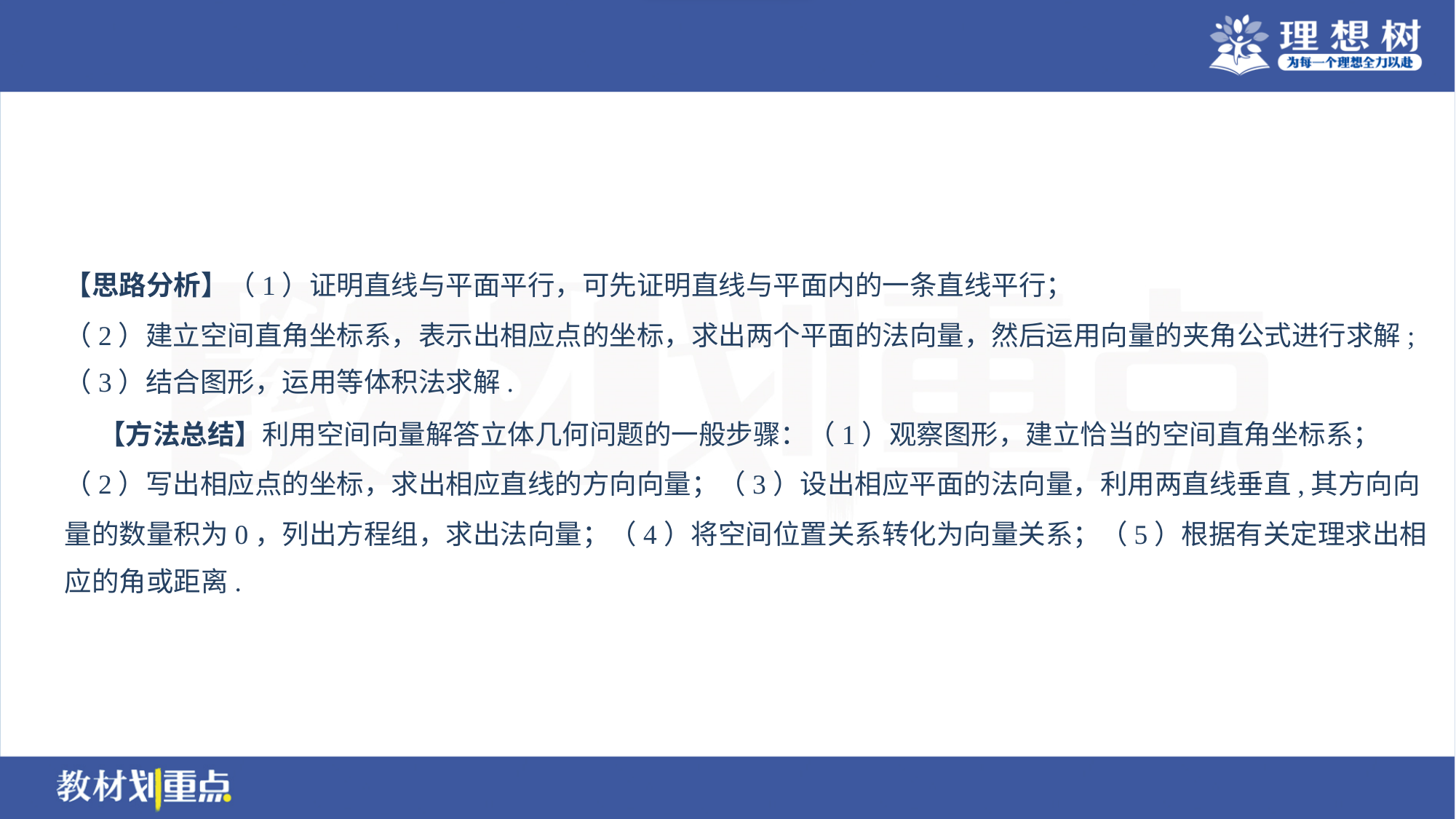

【思路分析】（1）证明直线与平面平行，可先证明直线与平面内的一条直线平行；
（2）建立空间直角坐标系，表示出相应点的坐标，求出两个平面的法向量，然后运用向量的夹角公式进行求解;
（3）结合图形，运用等体积法求解.
    【方法总结】利用空间向量解答立体几何问题的一般步骤：（1）观察图形，建立恰当的空间直角坐标系；
（2）写出相应点的坐标，求出相应直线的方向向量；（3）设出相应平面的法向量，利用两直线垂直,其方向向
量的数量积为0，列出方程组，求出法向量；（4）将空间位置关系转化为向量关系；（5）根据有关定理求出相
应的角或距离.